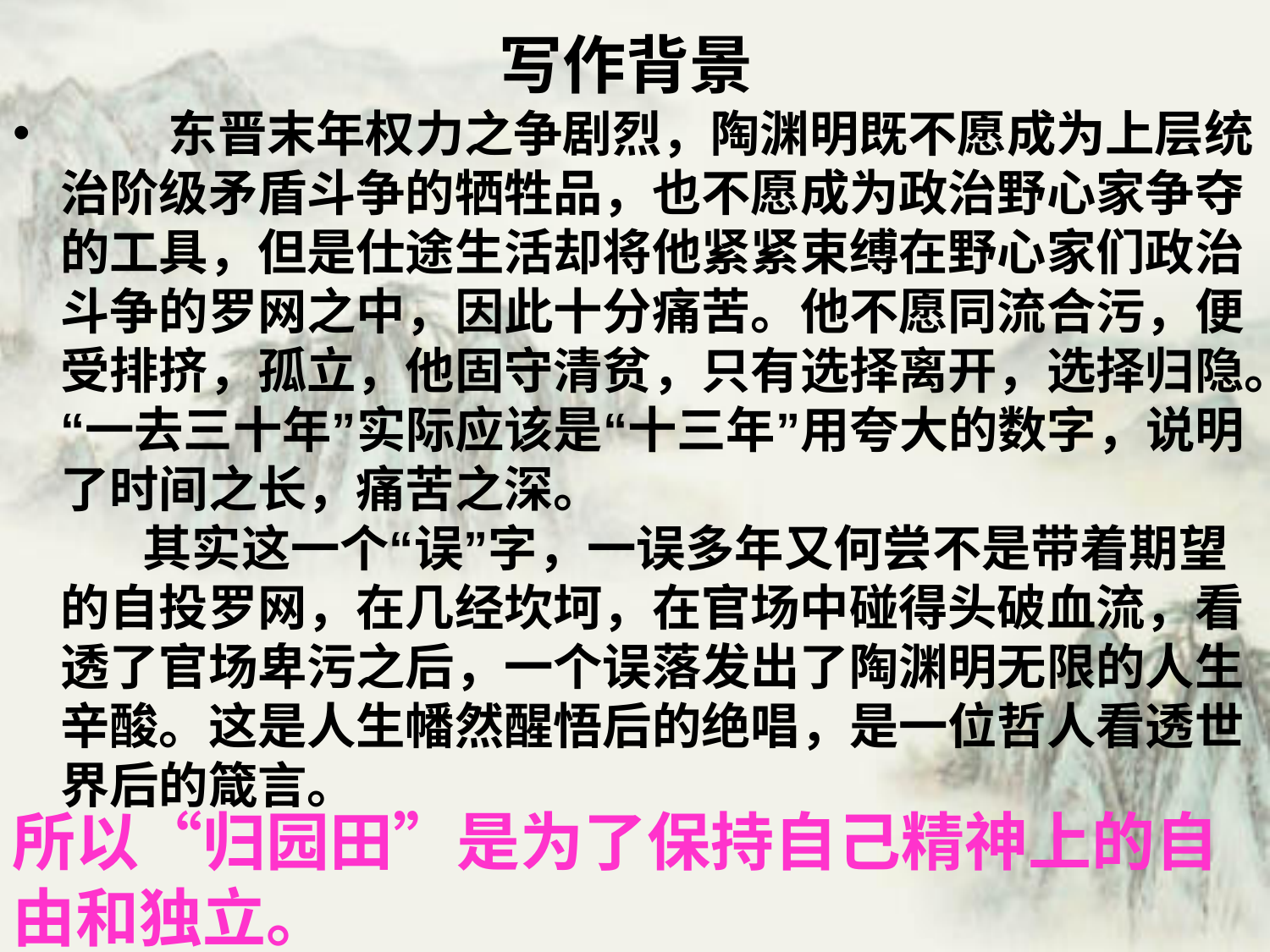

# 写作背景
       东晋末年权力之争剧烈，陶渊明既不愿成为上层统治阶级矛盾斗争的牺牲品，也不愿成为政治野心家争夺的工具，但是仕途生活却将他紧紧束缚在野心家们政治斗争的罗网之中，因此十分痛苦。他不愿同流合污，便受排挤，孤立，他固守清贫，只有选择离开，选择归隐。“一去三十年”实际应该是“十三年”用夸大的数字，说明了时间之长，痛苦之深。
      其实这一个“误”字，一误多年又何尝不是带着期望的自投罗网，在几经坎坷，在官场中碰得头破血流，看透了官场卑污之后，一个误落发出了陶渊明无限的人生辛酸。这是人生幡然醒悟后的绝唱，是一位哲人看透世界后的箴言。
所以“归园田”是为了保持自己精神上的自由和独立。